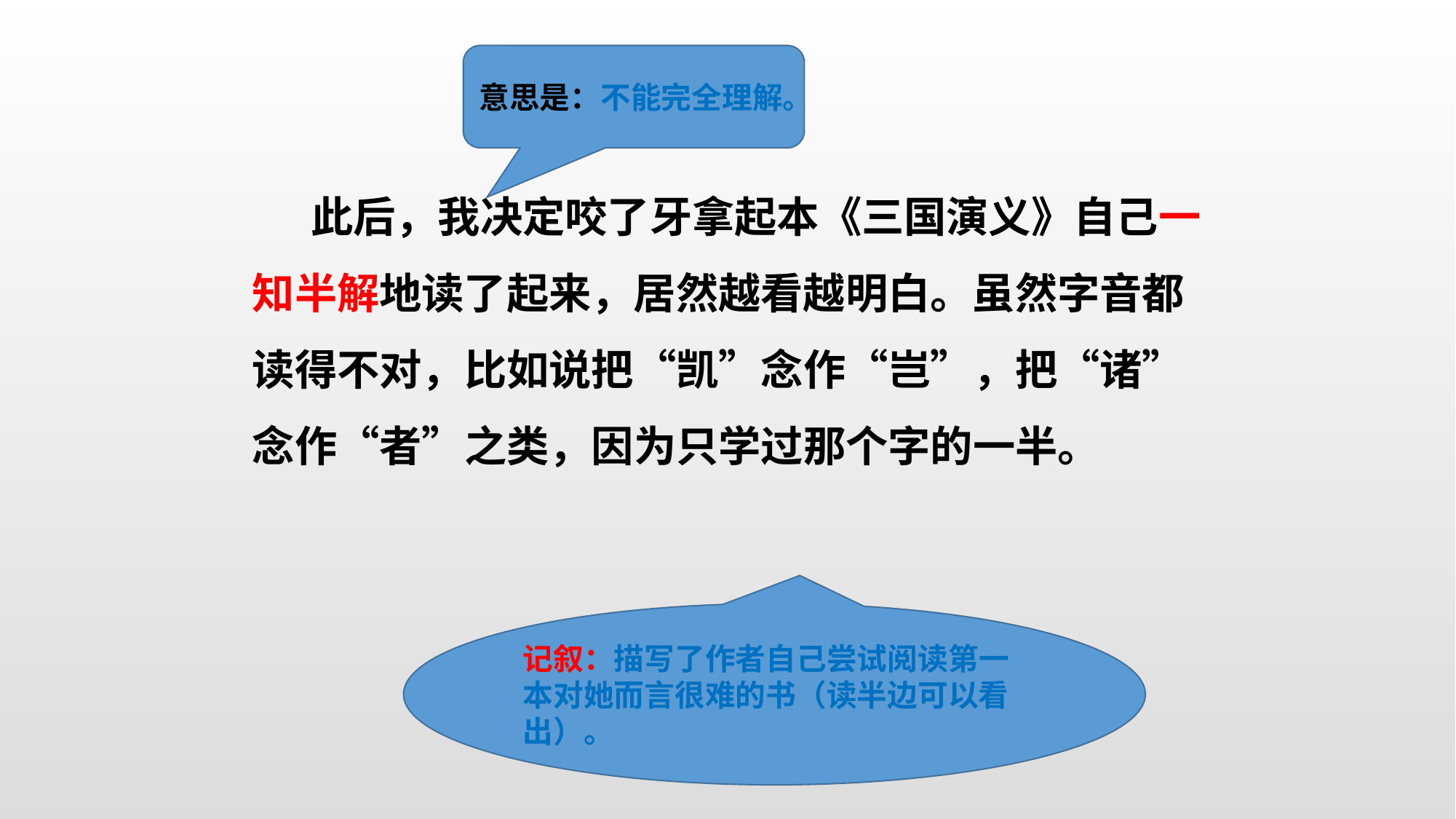

意思是：不能完全理解。
     此后，我决定咬了牙拿起本《三国演义》自己一知半解地读了起来，居然越看越明白。虽然字音都读得不对，比如说把“凯”念作“岂”，把“诸”念作“者”之类，因为只学过那个字的一半。
记叙：描写了作者自己尝试阅读第一本对她而言很难的书（读半边可以看出）。